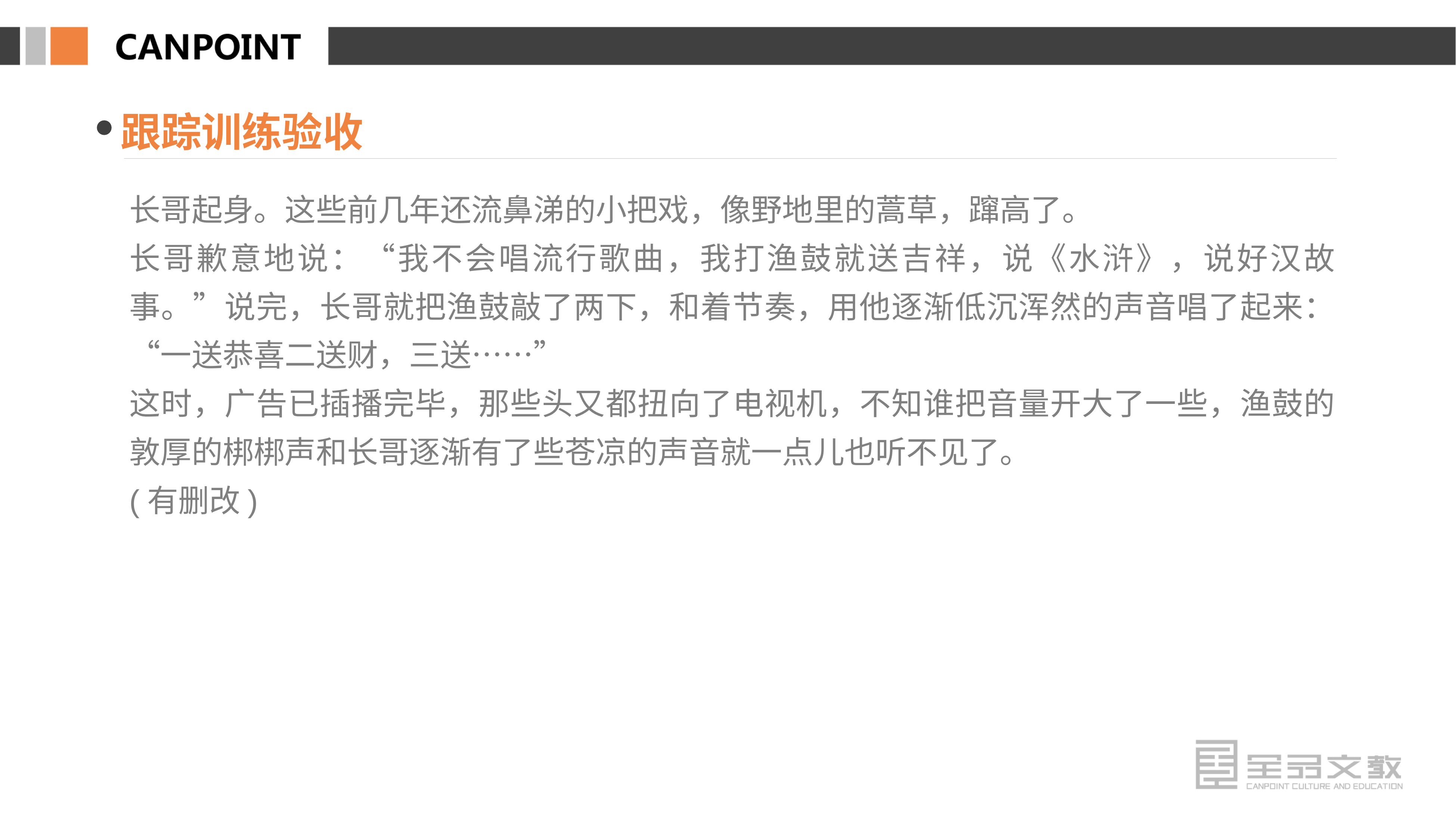

跟踪训练验收

长哥起身。这些前几年还流鼻涕的小把戏，像野地里的蒿草，蹿高了。
长哥歉意地说：“我不会唱流行歌曲，我打渔鼓就送吉祥，说《水浒》，说好汉故事。”说完，长哥就把渔鼓敲了两下，和着节奏，用他逐渐低沉浑然的声音唱了起来：“一送恭喜二送财，三送……”
这时，广告已插播完毕，那些头又都扭向了电视机，不知谁把音量开大了一些，渔鼓的敦厚的梆梆声和长哥逐渐有了些苍凉的声音就一点儿也听不见了。
(有删改)